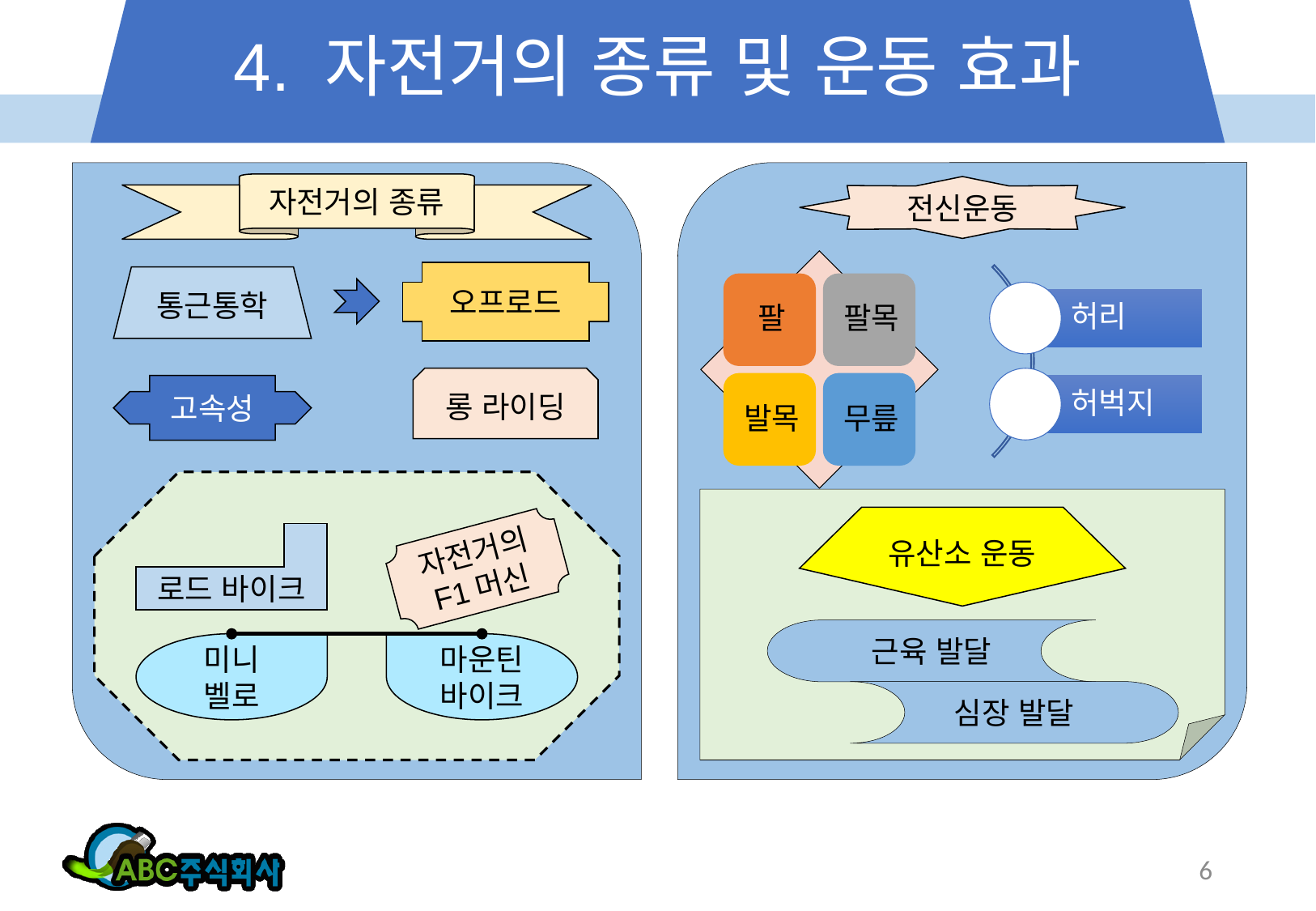

# 4. 자전거의 종류 및 운동 효과

자전거의 종류
전신운동
팔
팔목
발목
무릎
허리
허벅지
오프로드
통근통학

롱 라이딩
고속성

로드 바이크
자전거의
F1머신
유산소 운동
근육 발달
미니
벨로
마운틴
바이크
심장 발달
6